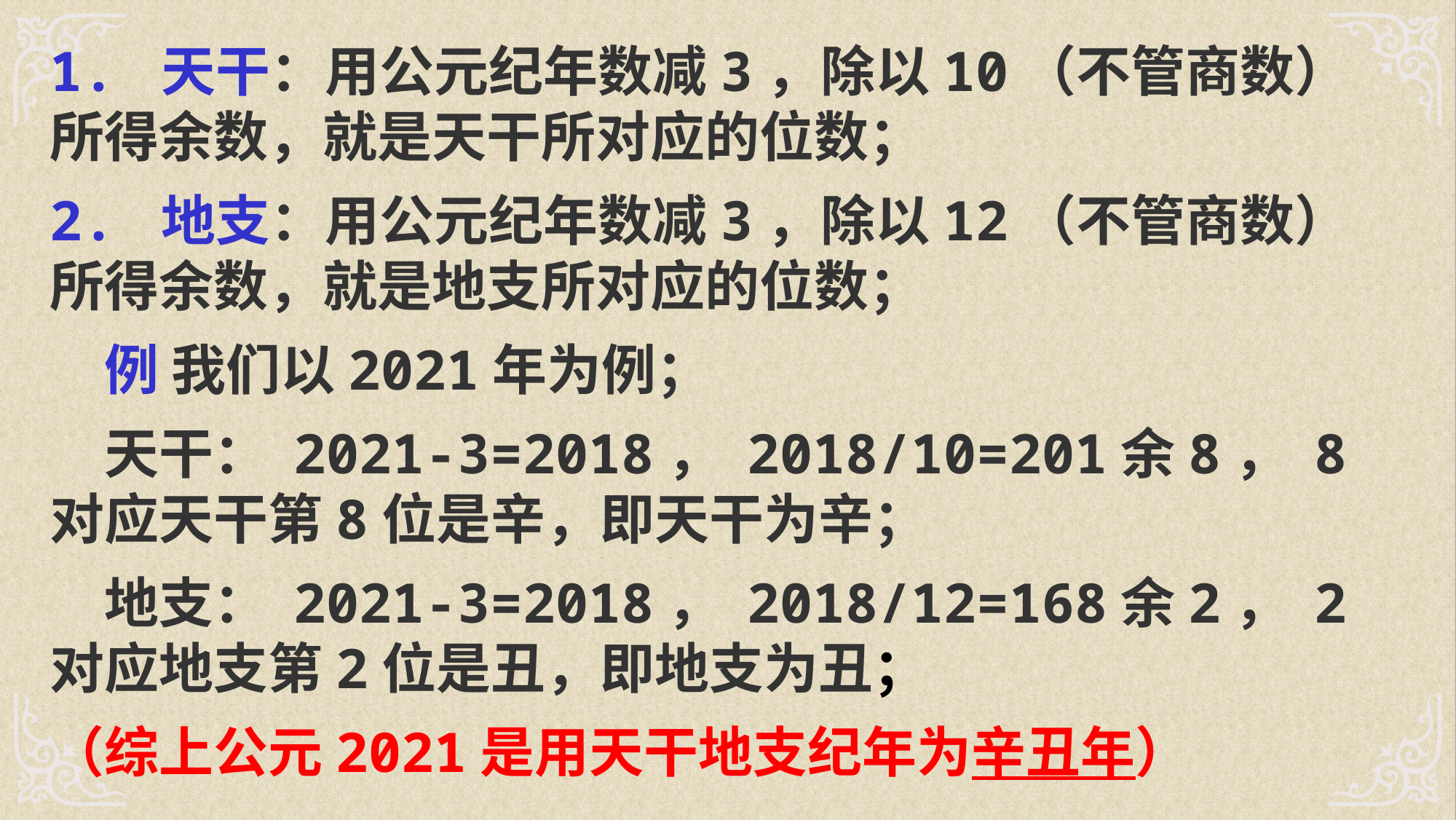

1. 天干：用公元纪年数减3，除以10（不管商数）所得余数，就是天干所对应的位数；
2. 地支：用公元纪年数减3，除以12（不管商数）所得余数，就是地支所对应的位数；
　例 我们以2021年为例；
　天干： 2021-3=2018， 2018/10=201余8， 8对应天干第8位是辛，即天干为辛；
　地支： 2021-3=2018， 2018/12=168余2， 2对应地支第2位是丑，即地支为丑；
（综上公元2021是用天干地支纪年为辛丑年）